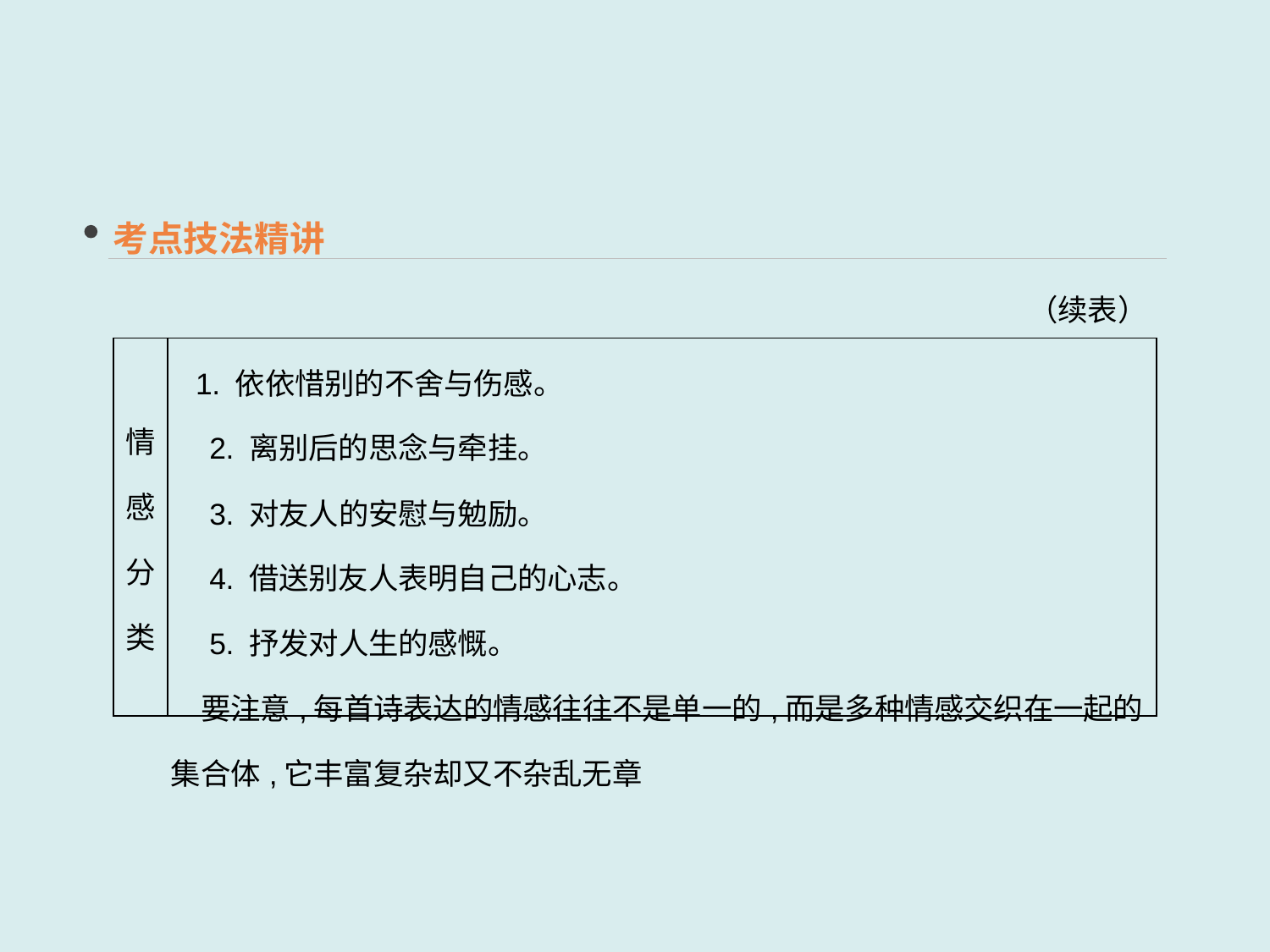

考点技法精讲

（续表）
| 情感分类 | 1. 依依惜别的不舍与伤感。 　2. 离别后的思念与牵挂。 　3. 对友人的安慰与勉励。 　4. 借送别友人表明自己的心志。 　5. 抒发对人生的感慨。 　要注意,每首诗表达的情感往往不是单一的,而是多种情感交织在一起的集合体,它丰富复杂却又不杂乱无章 |
| --- | --- |